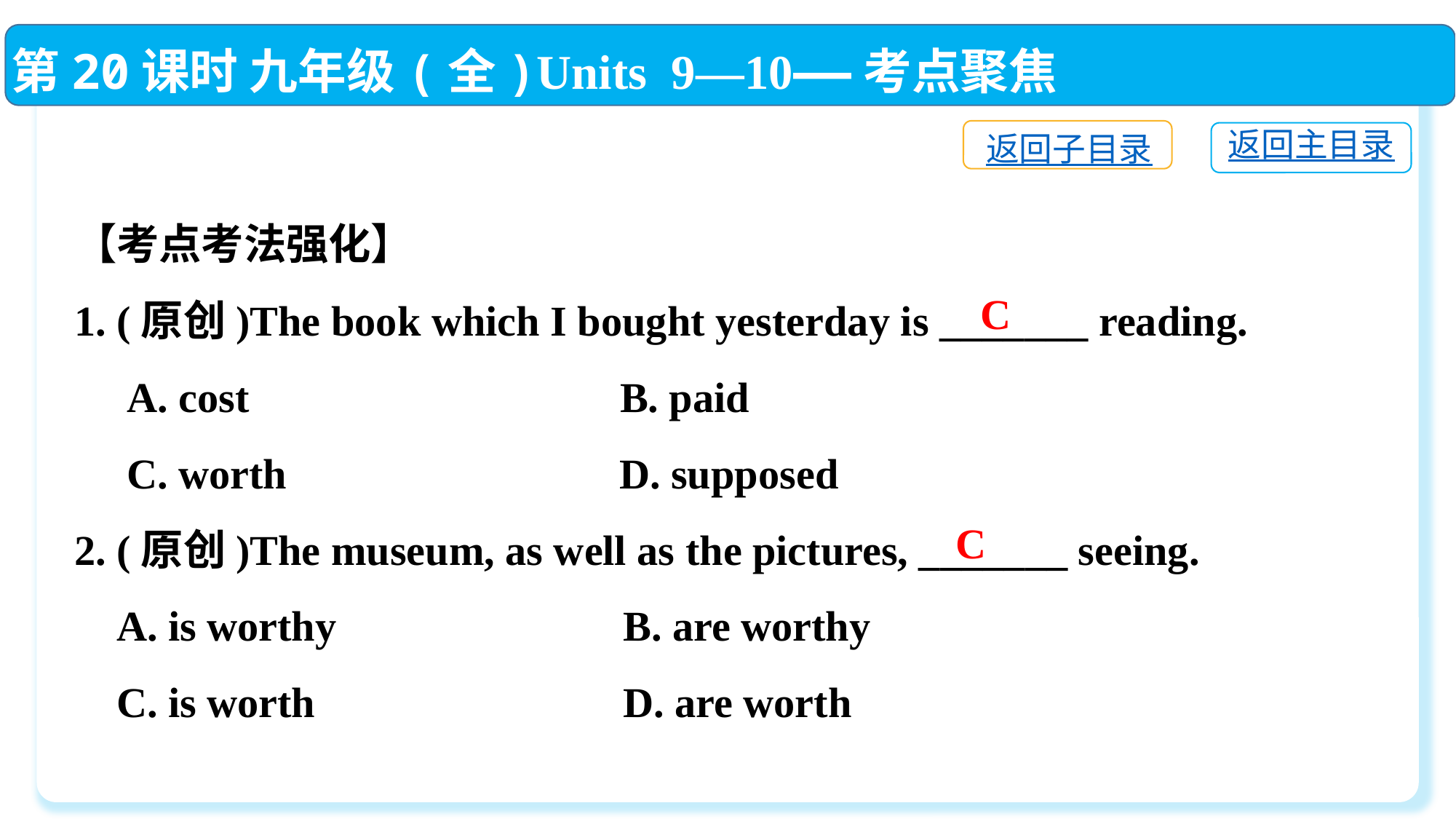

第20课时 九年级(全)Units  9—10——考点聚焦

返回子目录
返回主目录
【考点考法强化】
1. (原创)The book which I bought yesterday is _______ reading.
     A. cost　　　　　　　	B. paid
     C. worth	                               D. supposed
2. (原创)The museum, as well as the pictures, _______ seeing.
    A. is worthy	                     B. are worthy
    C. is worth	                     D. are worth

C
C